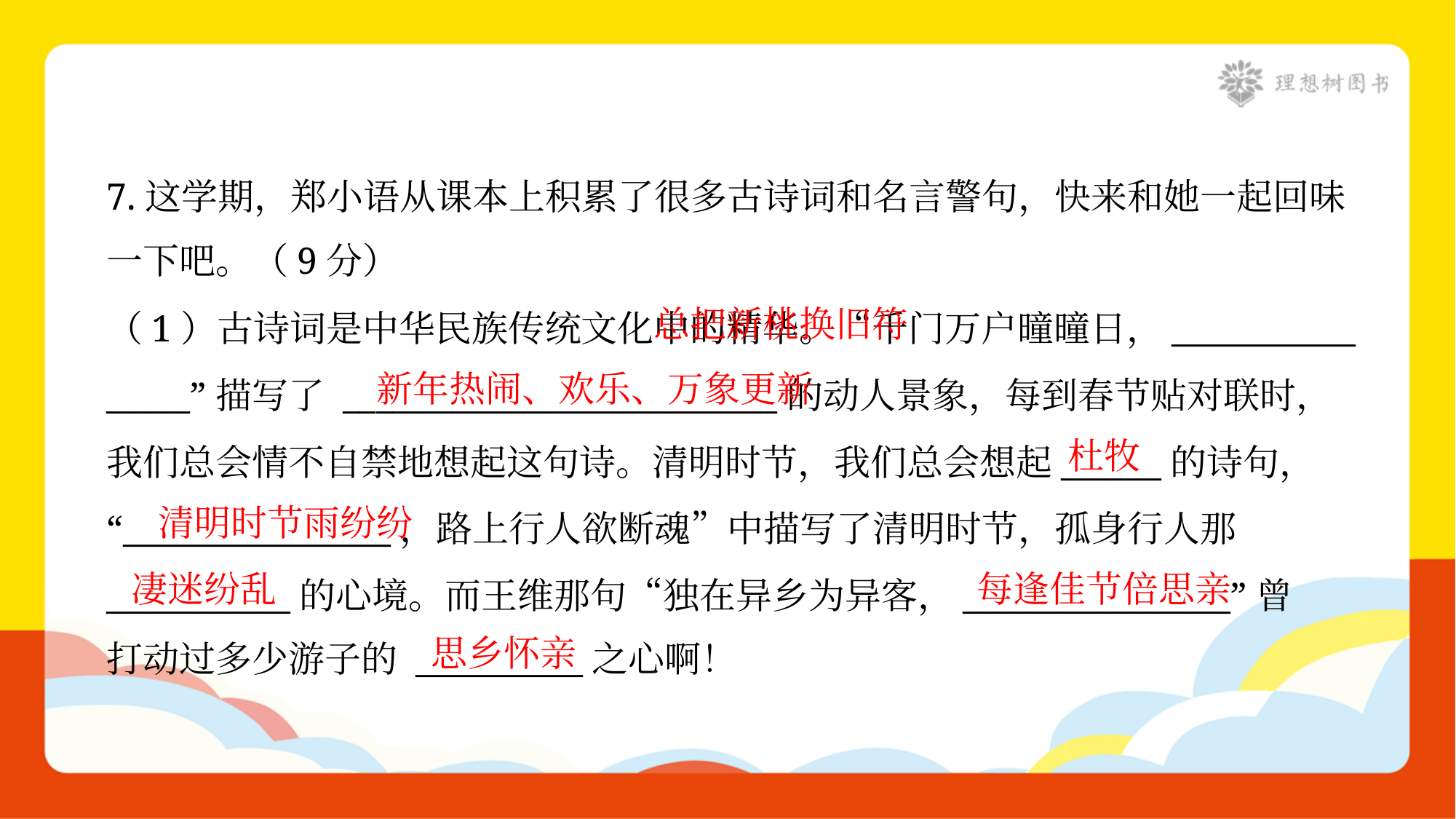

7.这学期，郑小语从课本上积累了很多古诗词和名言警句，快来和她一起回味
一下吧。（9分）
                                                          总把新桃换旧符
（1）古诗词是中华民族传统文化中的精华。“千门万户曈曈日，___________
_____”描写了 __________________________的动人景象，每到春节贴对联时，
我们总会情不自禁地想起这句诗。清明时节，我们总会想起______的诗句，
“________________，路上行人欲断魂”中描写了清明时节，孤身行人那
___________的心境。而王维那句“独在异乡为异客，________________”曾
打动过多少游子的 __________之心啊！
新年热闹、欢乐、万象更新
杜牧
清明时节雨纷纷
凄迷纷乱
每逢佳节倍思亲
思乡怀亲